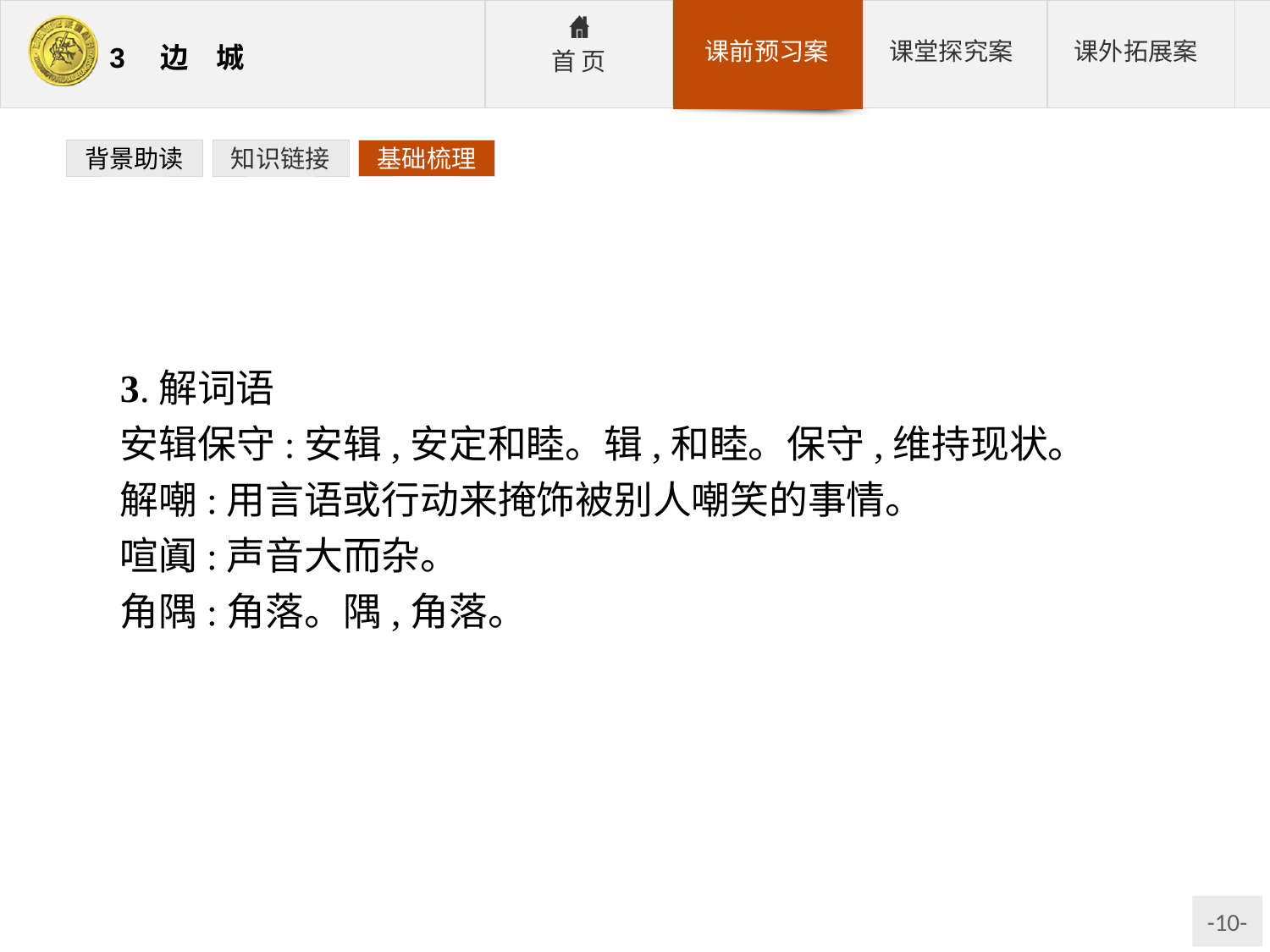

背景助读
知识链接
基础梳理
3.解词语
安辑保守:安辑,安定和睦。辑,和睦。保守,维持现状。
解嘲:用言语或行动来掩饰被别人嘲笑的事情。
喧阗:声音大而杂。
角隅:角落。隅,角落。